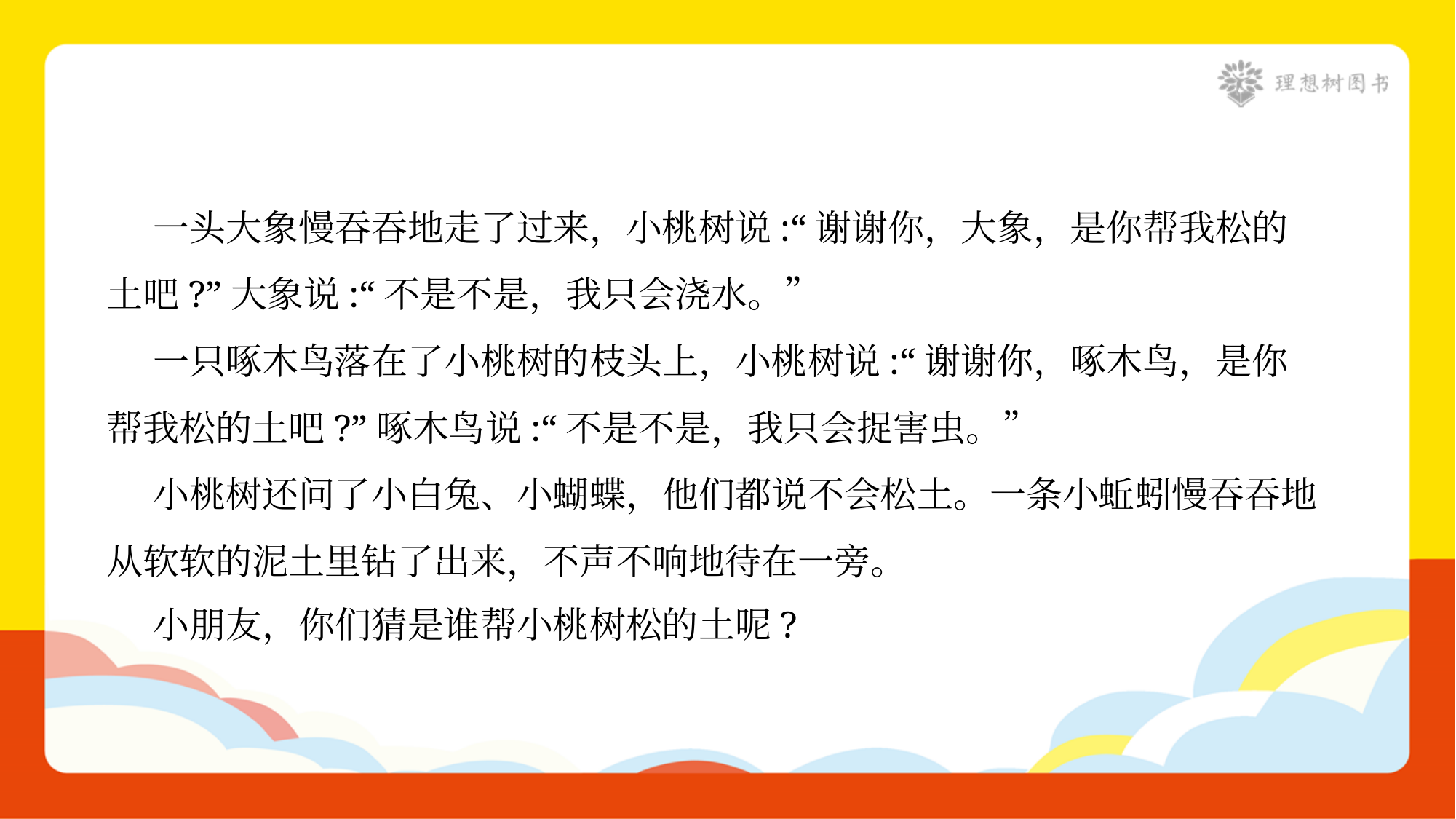

一头大象慢吞吞地走了过来，小桃树说:“谢谢你，大象，是你帮我松的
土吧?”大象说:“不是不是，我只会浇水。”
    一只啄木鸟落在了小桃树的枝头上，小桃树说:“谢谢你，啄木鸟，是你
帮我松的土吧?”啄木鸟说:“不是不是，我只会捉害虫。”
    小桃树还问了小白兔、小蝴蝶，他们都说不会松土。一条小蚯蚓慢吞吞地
从软软的泥土里钻了出来，不声不响地待在一旁。
    小朋友，你们猜是谁帮小桃树松的土呢?